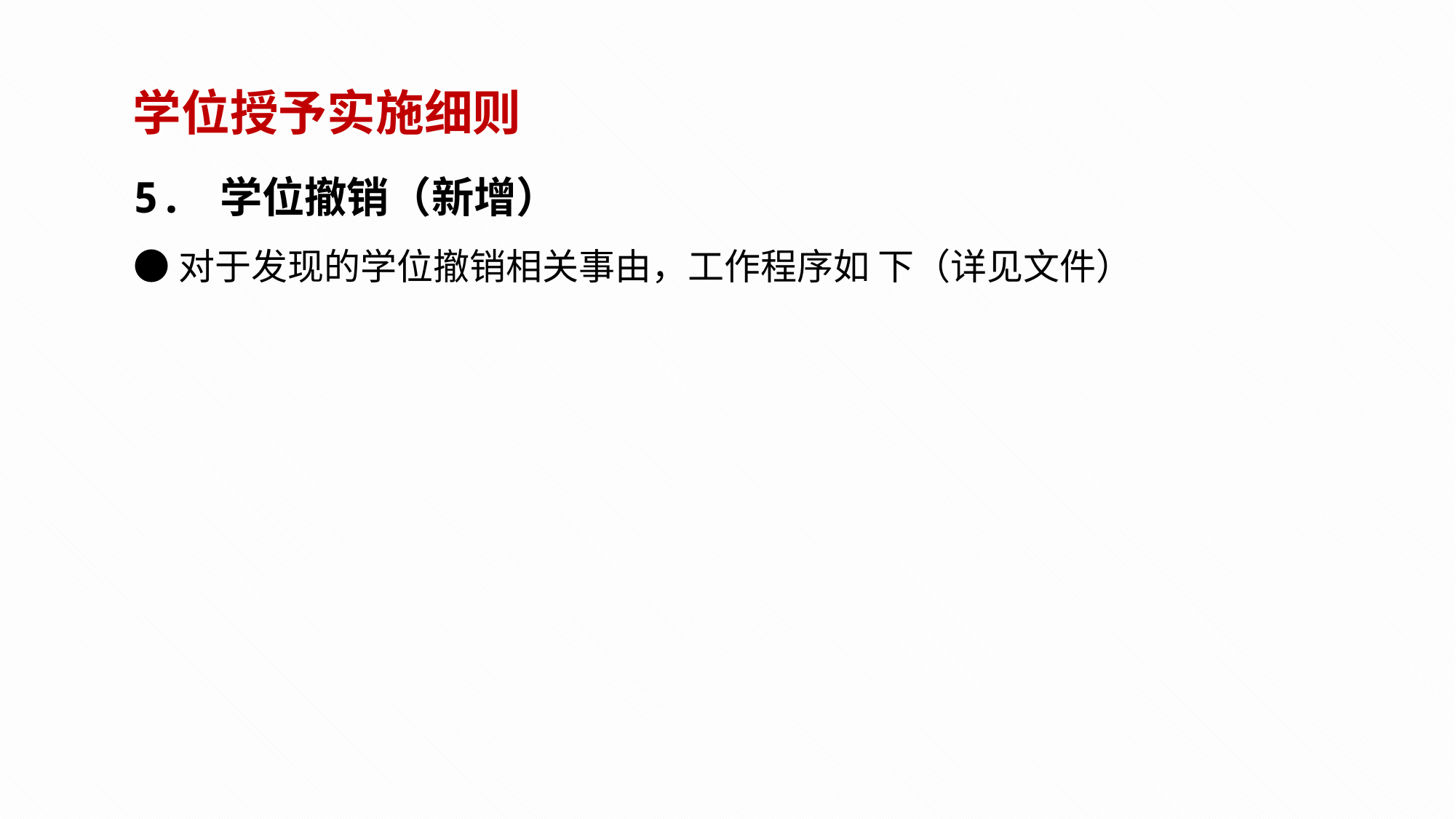

学位授予实施细则
5. 学位撤销（新增）
●对于发现的学位撤销相关事由，工作程序如 下（详见文件）